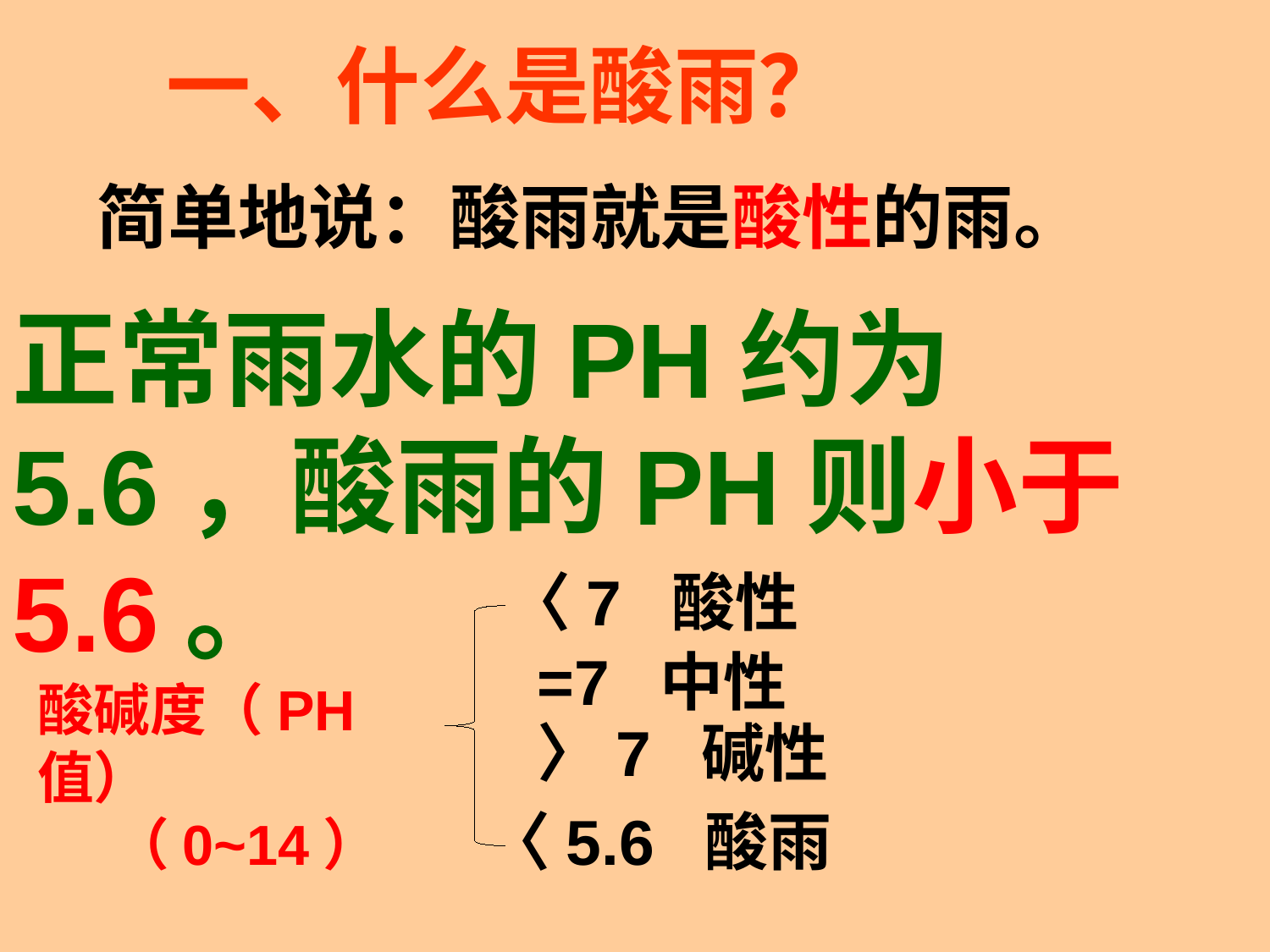

一、什么是酸雨？
简单地说：酸雨就是酸性的雨。
正常雨水的PH约为5.6，酸雨的PH则小于5.6。
〈7  酸性

=7  中性
酸碱度（PH值）
（0~14）
〉7  碱性
〈5.6  酸雨